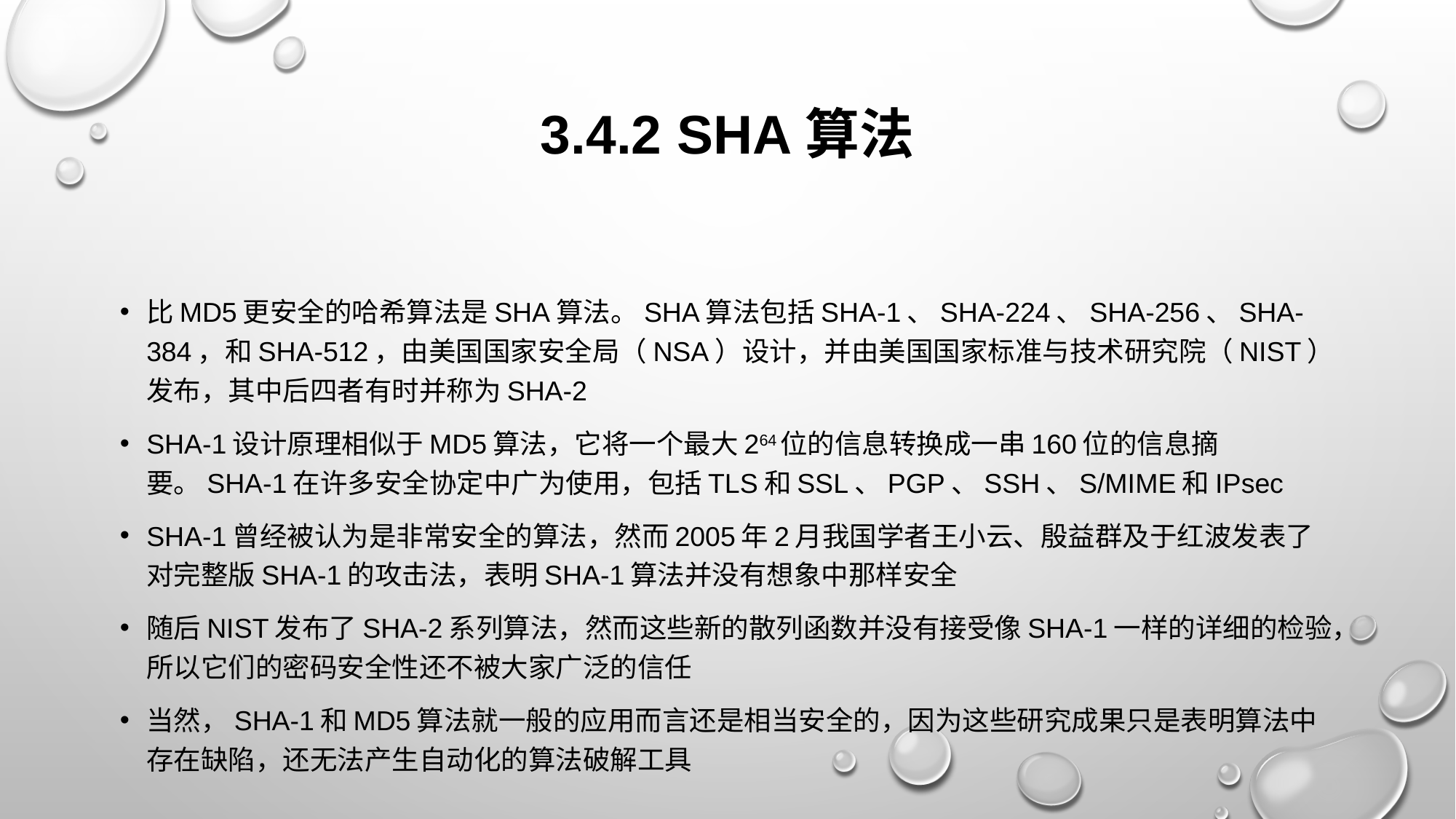

# 3.4.2 SHA算法
比MD5更安全的哈希算法是SHA算法。SHA算法包括SHA-1、SHA-224、SHA-256、SHA-384，和SHA-512，由美国国家安全局（NSA）设计，并由美国国家标准与技术研究院（NIST）发布，其中后四者有时并称为SHA-2
SHA-1设计原理相似于MD5算法，它将一个最大264位的信息转换成一串160位的信息摘要。SHA-1在许多安全协定中广为使用，包括TLS和SSL、PGP、SSH、S/MIME和IPsec
SHA-1曾经被认为是非常安全的算法，然而2005年2月我国学者王小云、殷益群及于红波发表了对完整版SHA-1的攻击法，表明SHA-1算法并没有想象中那样安全
随后NIST发布了SHA-2系列算法，然而这些新的散列函数并没有接受像SHA-1一样的详细的检验，所以它们的密码安全性还不被大家广泛的信任
当然，SHA-1和MD5算法就一般的应用而言还是相当安全的，因为这些研究成果只是表明算法中存在缺陷，还无法产生自动化的算法破解工具